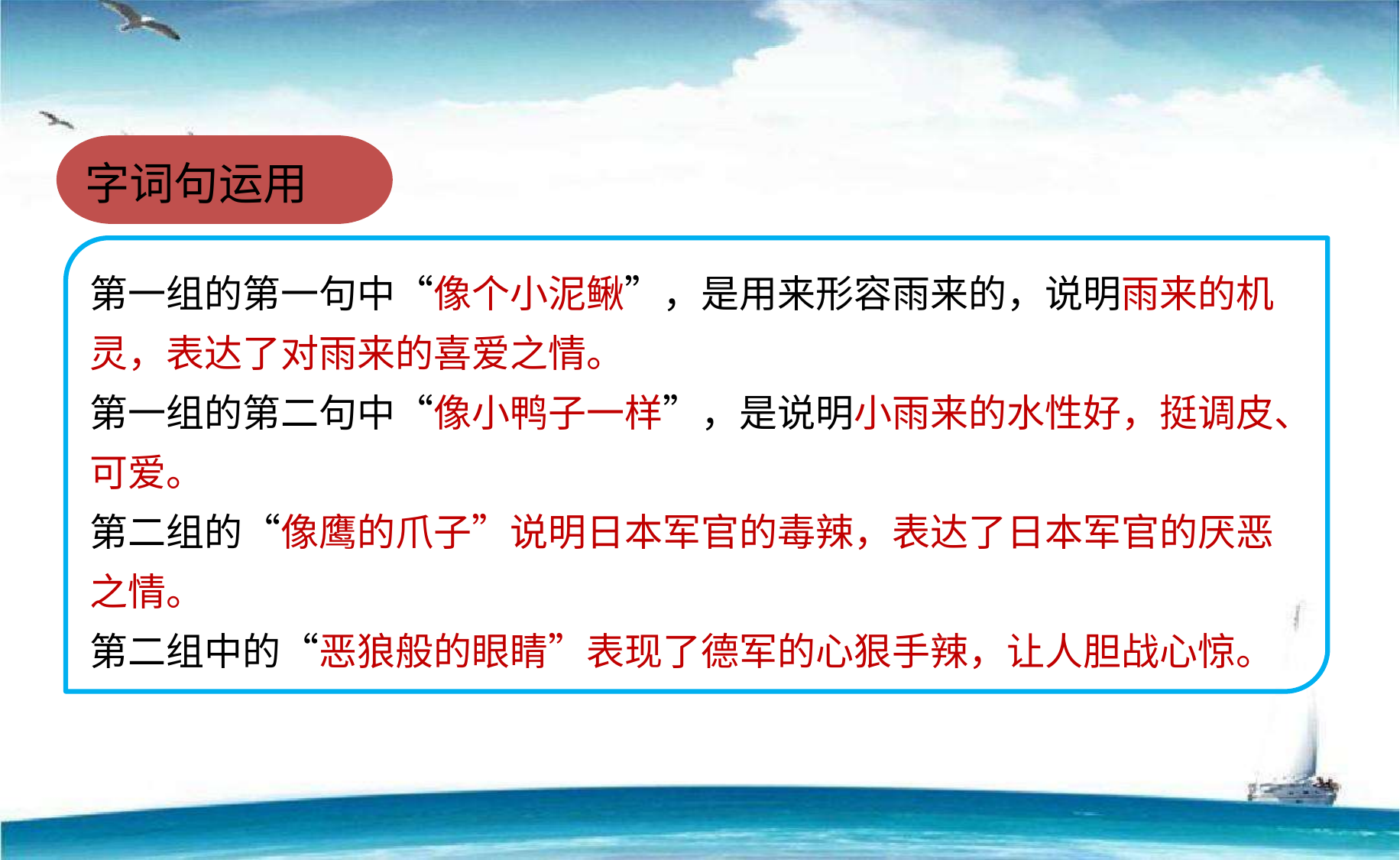

字词句运用
第一组的第一句中“像个小泥鳅”，是用来形容雨来的，说明雨来的机灵，表达了对雨来的喜爱之情。
第一组的第二句中“像小鸭子一样”，是说明小雨来的水性好，挺调皮、可爱。
第二组的“像鹰的爪子”说明日本军官的毒辣，表达了日本军官的厌恶之情。
第二组中的“恶狼般的眼睛”表现了德军的心狠手辣，让人胆战心惊。